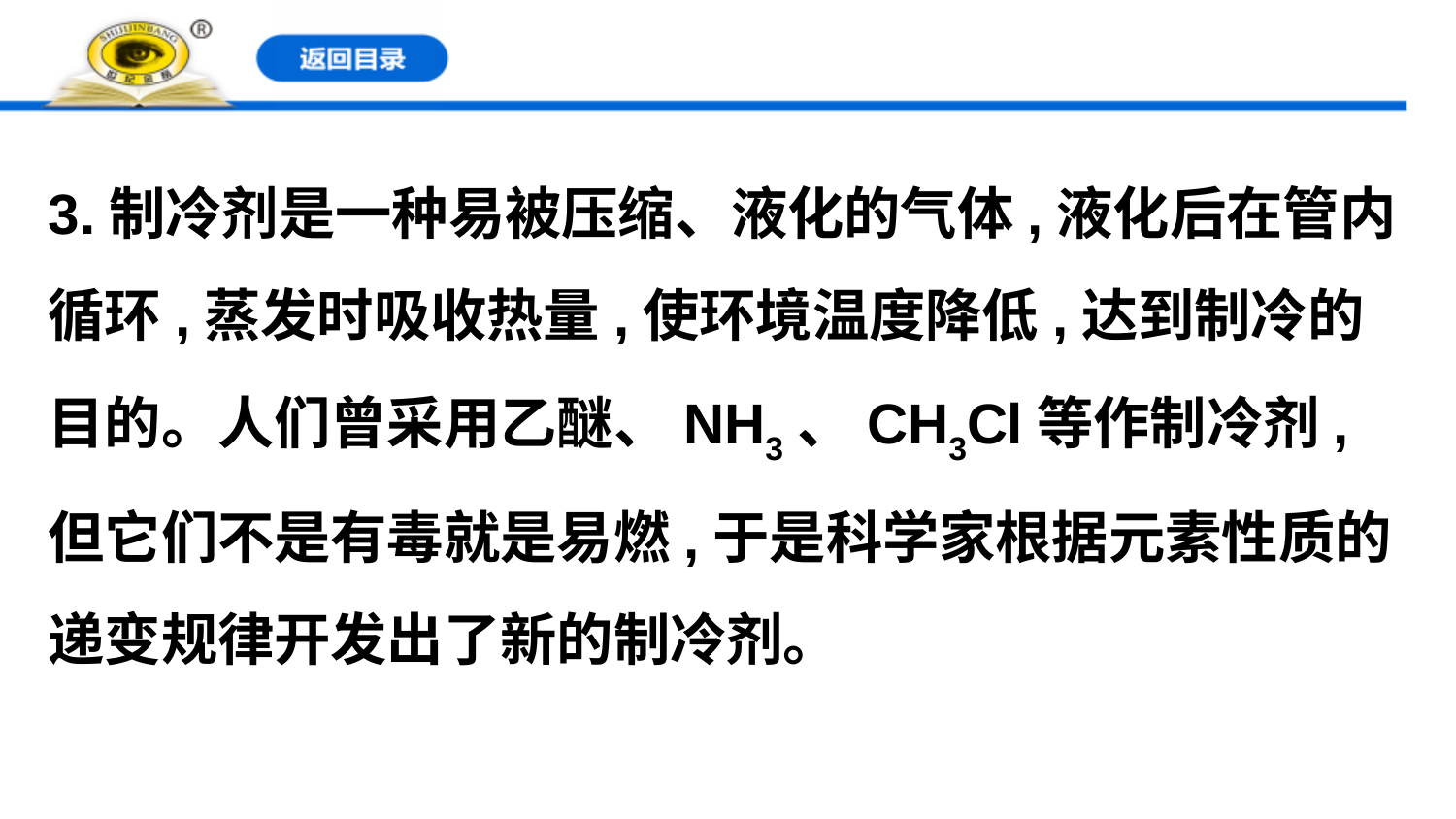

3.制冷剂是一种易被压缩、液化的气体,液化后在管内循环,蒸发时吸收热量,使环境温度降低,达到制冷的目的。人们曾采用乙醚、NH3、CH3Cl等作制冷剂,但它们不是有毒就是易燃,于是科学家根据元素性质的递变规律开发出了新的制冷剂。